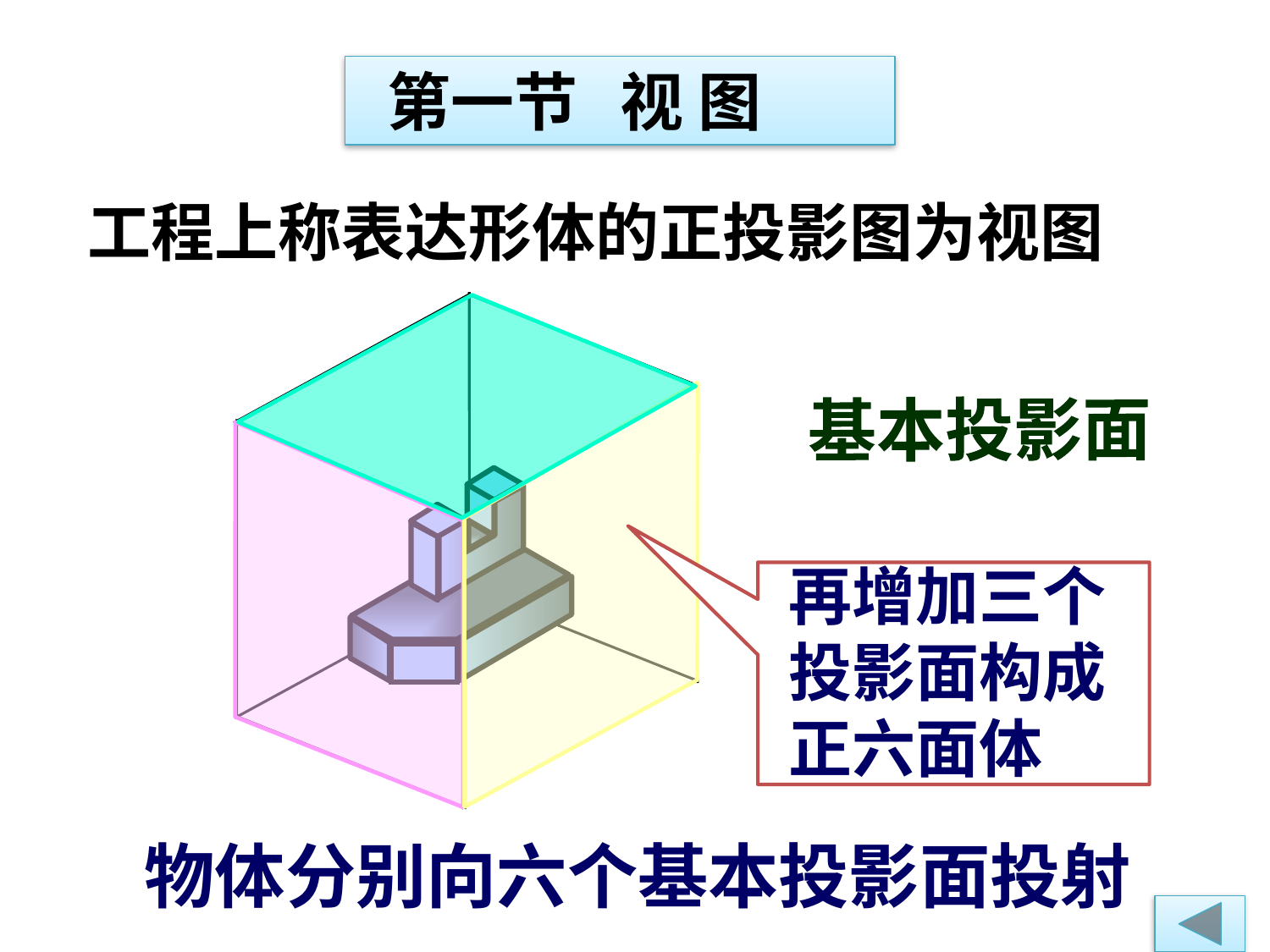

第一节   视 图
工程上称表达形体的正投影图为视图

基本投影面

再增加三个投影面构成正六面体

物体分别向六个基本投影面投射